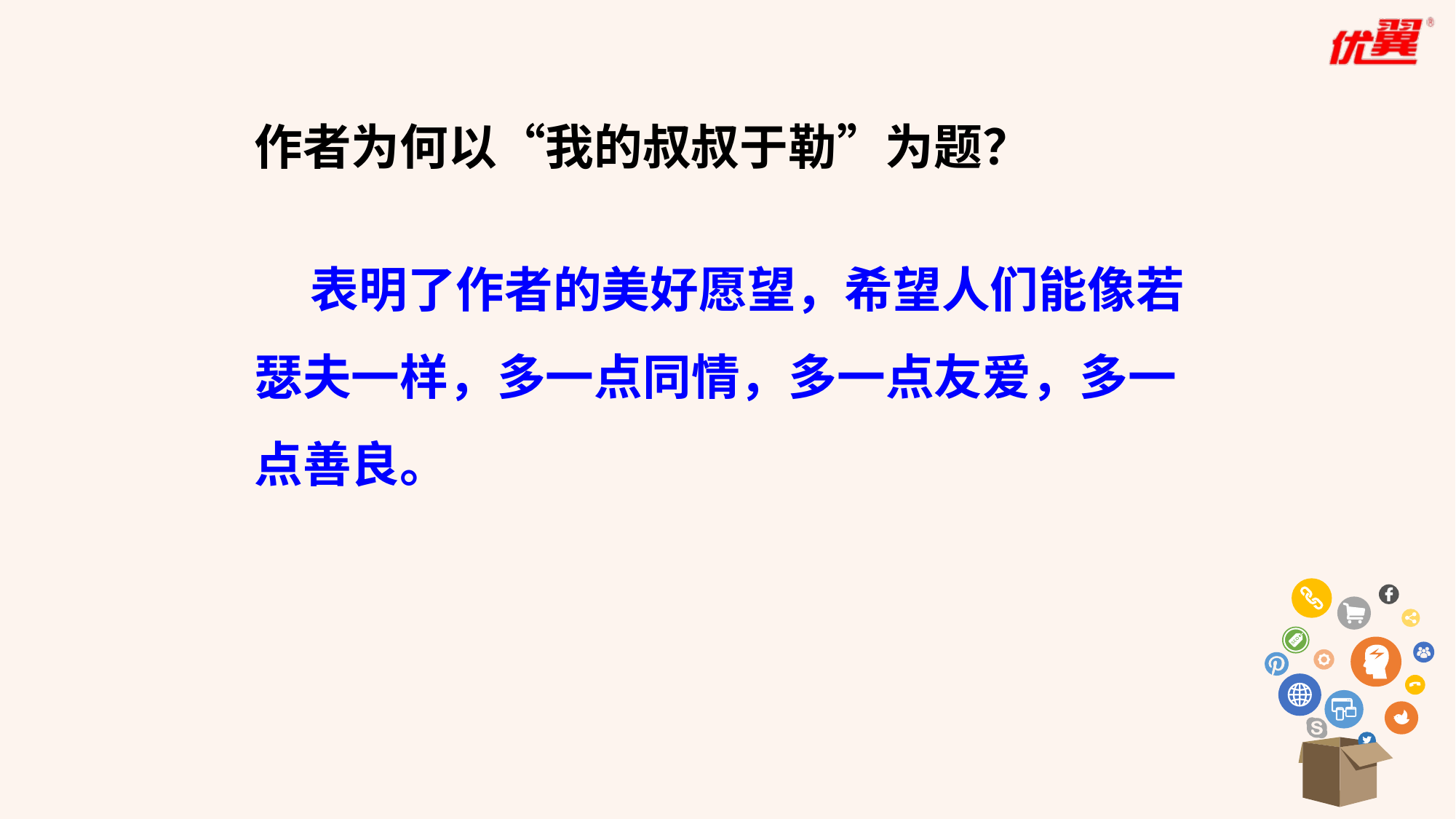

作者为何以“我的叔叔于勒”为题？
    表明了作者的美好愿望，希望人们能像若瑟夫一样，多一点同情，多一点友爱，多一点善良。